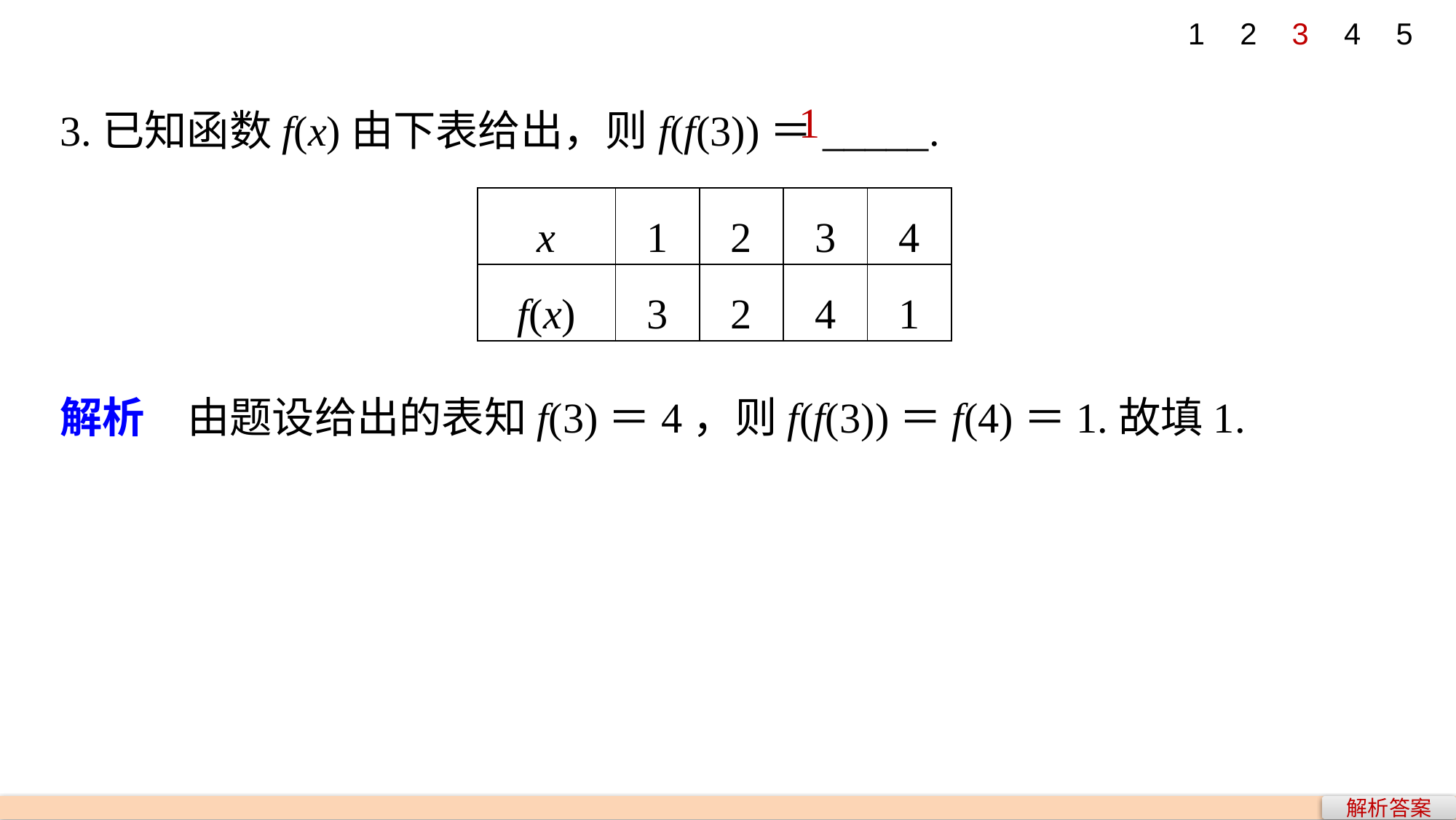

1
2
3
4
5
3.已知函数f(x)由下表给出，则f(f(3))＝_____.
1
| x | 1 | 2 | 3 | 4 |
| --- | --- | --- | --- | --- |
| f(x) | 3 | 2 | 4 | 1 |
解析　由题设给出的表知f(3)＝4，则f(f(3))＝f(4)＝1.故填1.
解析答案